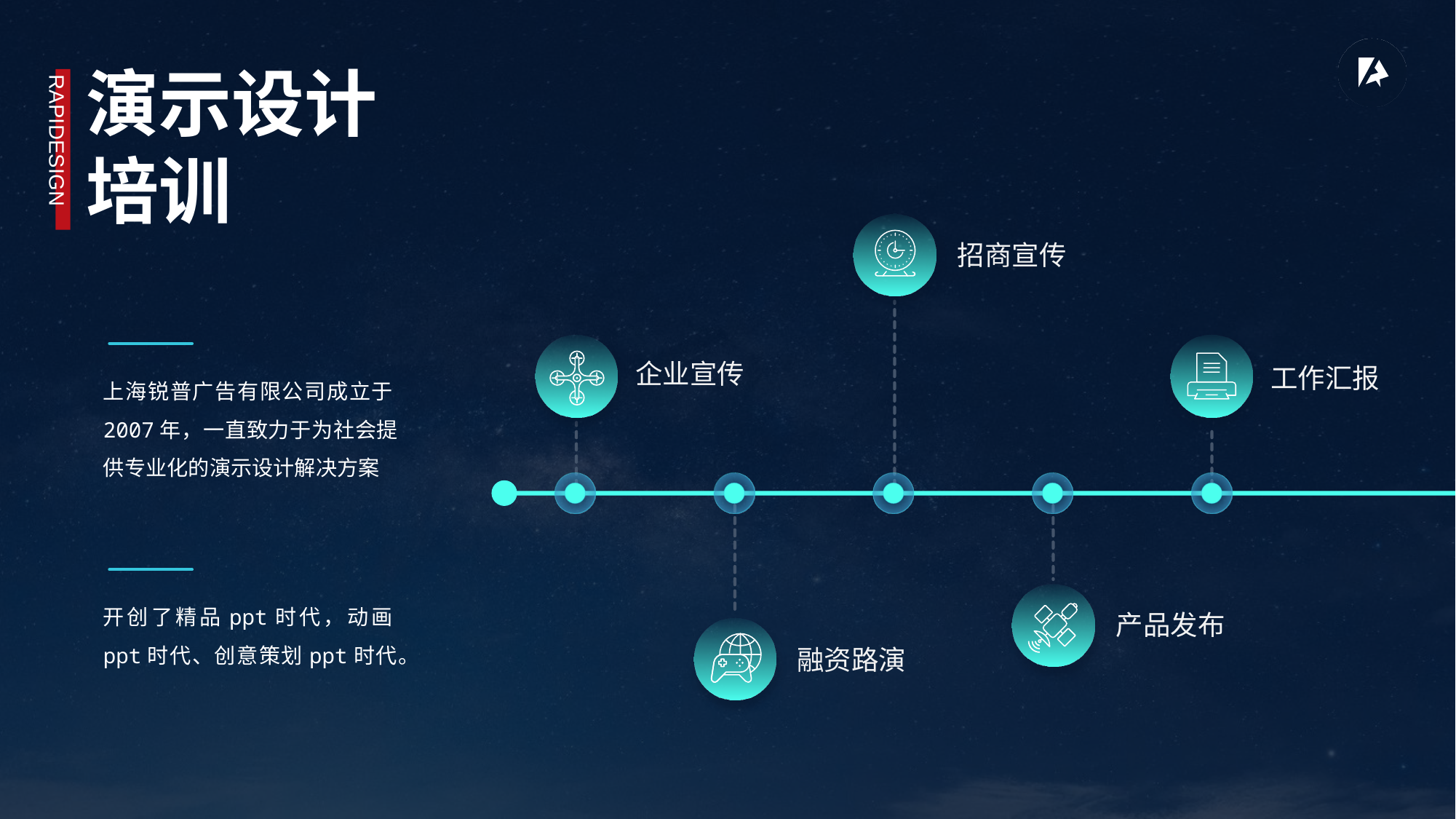

演示设计
培训
RAPIDESIGN

招商宣传

企业宣传

工作汇报

上海锐普广告有限公司成立于2007年，一直致力于为社会提供专业化的演示设计解决方案

产品发布

融资路演
开创了精品ppt时代，动画ppt时代、创意策划ppt时代。